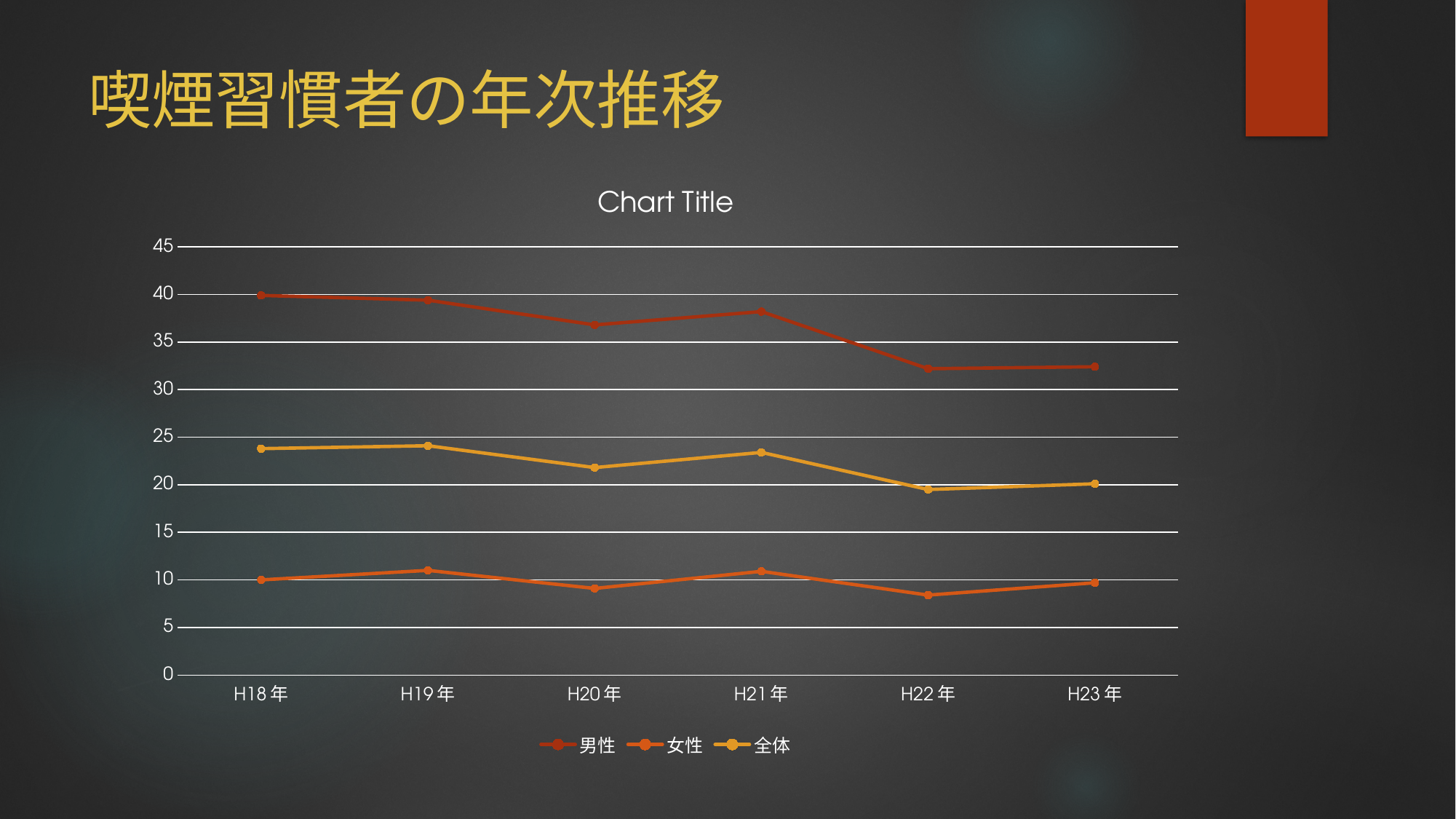

# 喫煙習慣者の年次推移

### Chart:

| Category | 男性 | 女性 | 全体 |
|---|---|---|---|
| H18年 | 39.9 | 10.0 | 23.8 |
| H19年 | 39.4 | 11.0 | 24.1 |
| H20年 | 36.8 | 9.1 | 21.8 |
| H21年 | 38.2 | 10.9 | 23.4 |
| H22年 | 32.2 | 8.4 | 19.5 |
| H23年 | 32.4 | 9.7 | 20.1 |